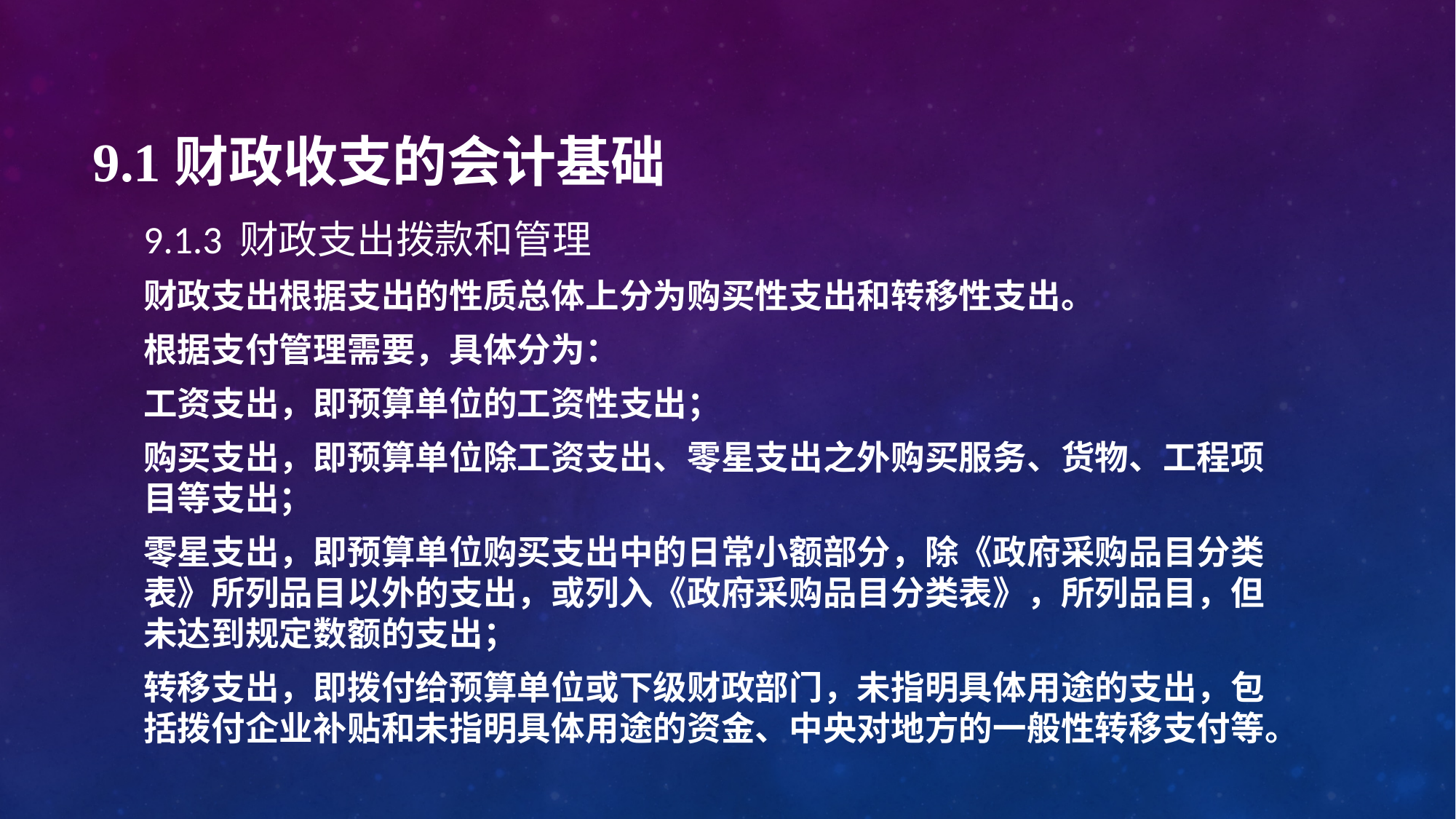

# 9.1财政收支的会计基础
9.1.3 财政支出拨款和管理
财政支出根据支出的性质总体上分为购买性支出和转移性支出。
根据支付管理需要，具体分为：
工资支出，即预算单位的工资性支出；
购买支出，即预算单位除工资支出、零星支出之外购买服务、货物、工程项目等支出；
零星支出，即预算单位购买支出中的日常小额部分，除《政府采购品目分类表》所列品目以外的支出，或列入《政府采购品目分类表》，所列品目，但未达到规定数额的支出；
转移支出，即拨付给预算单位或下级财政部门，未指明具体用途的支出，包括拨付企业补贴和未指明具体用途的资金、中央对地方的一般性转移支付等。